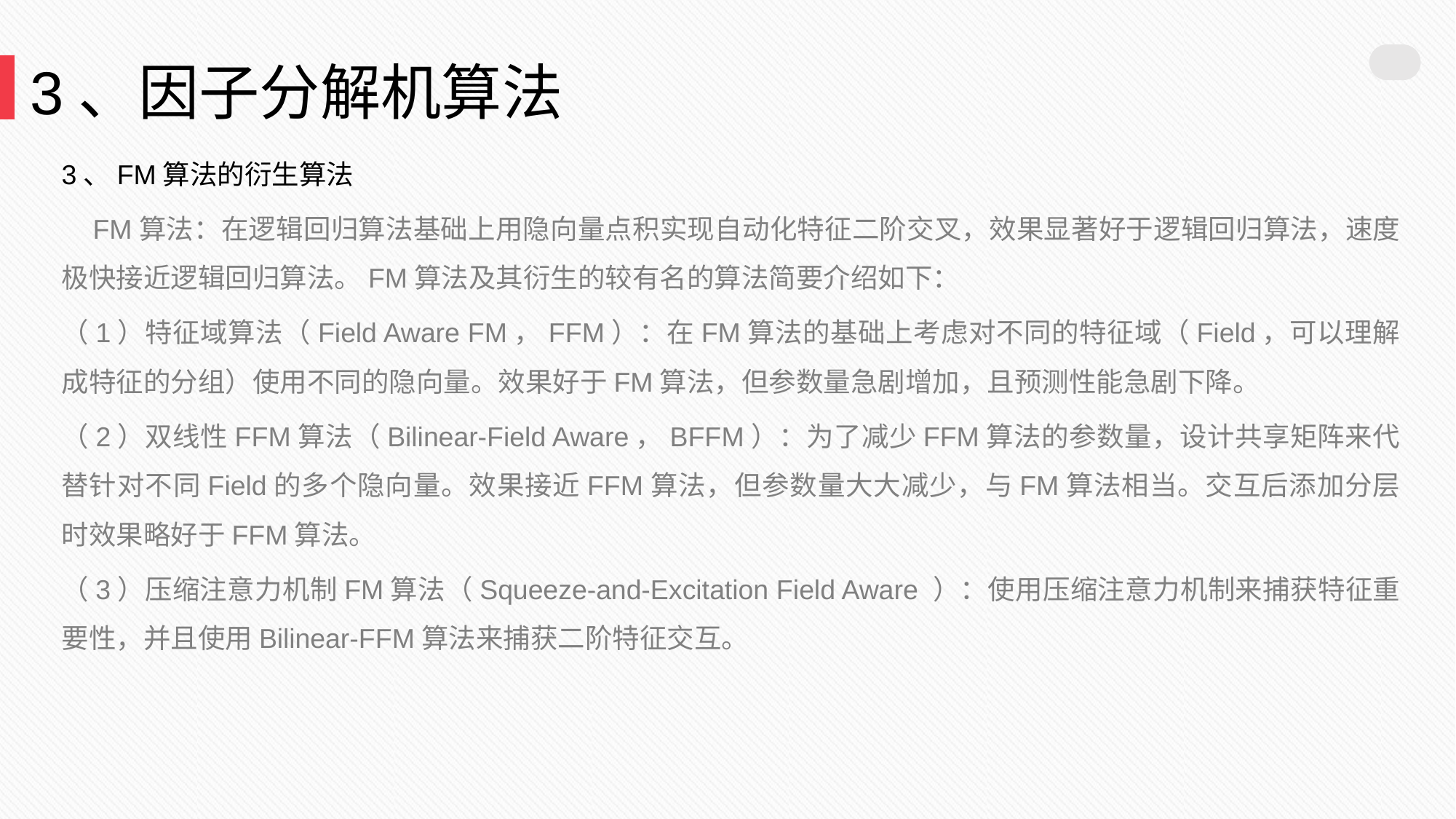

3、因子分解机算法
3、FM算法的衍生算法
    FM算法：在逻辑回归算法基础上用隐向量点积实现自动化特征二阶交叉，效果显著好于逻辑回归算法，速度极快接近逻辑回归算法。FM算法及其衍生的较有名的算法简要介绍如下：
（1）特征域算法（Field Aware FM，FFM）：在FM算法的基础上考虑对不同的特征域（Field，可以理解成特征的分组）使用不同的隐向量。效果好于FM算法，但参数量急剧增加，且预测性能急剧下降。
（2）双线性FFM算法（Bilinear-Field Aware，BFFM）：为了减少FFM算法的参数量，设计共享矩阵来代替针对不同Field的多个隐向量。效果接近FFM算法，但参数量大大减少，与FM算法相当。交互后添加分层时效果略好于FFM算法。
（3）压缩注意力机制FM算法（Squeeze-and-Excitation Field Aware ）：使用压缩注意力机制来捕获特征重要性，并且使用Bilinear-FFM算法来捕获二阶特征交互。